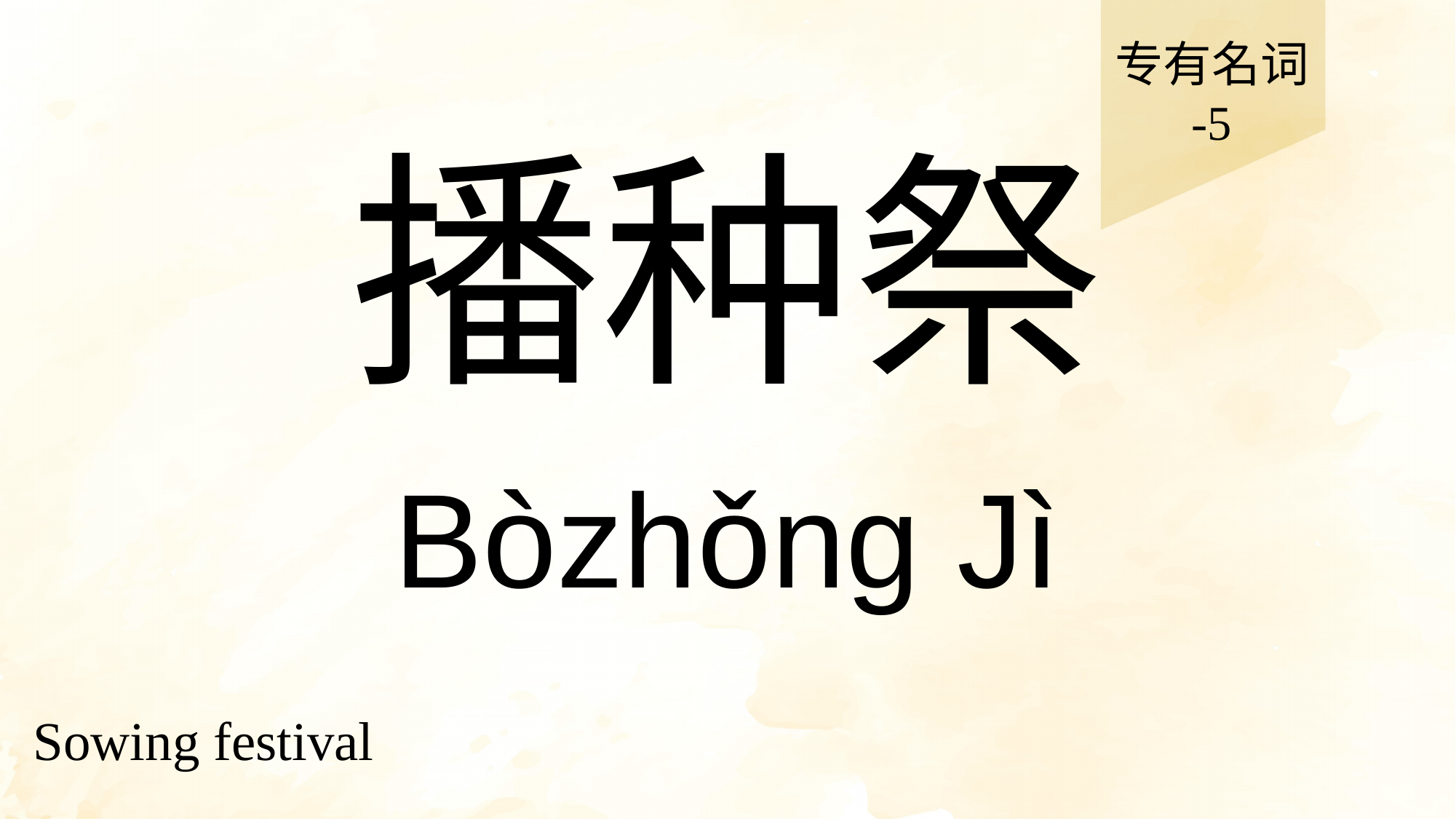

专有名词
-5
# 播种祭
Bòzhǒng Jì
Sowing festival